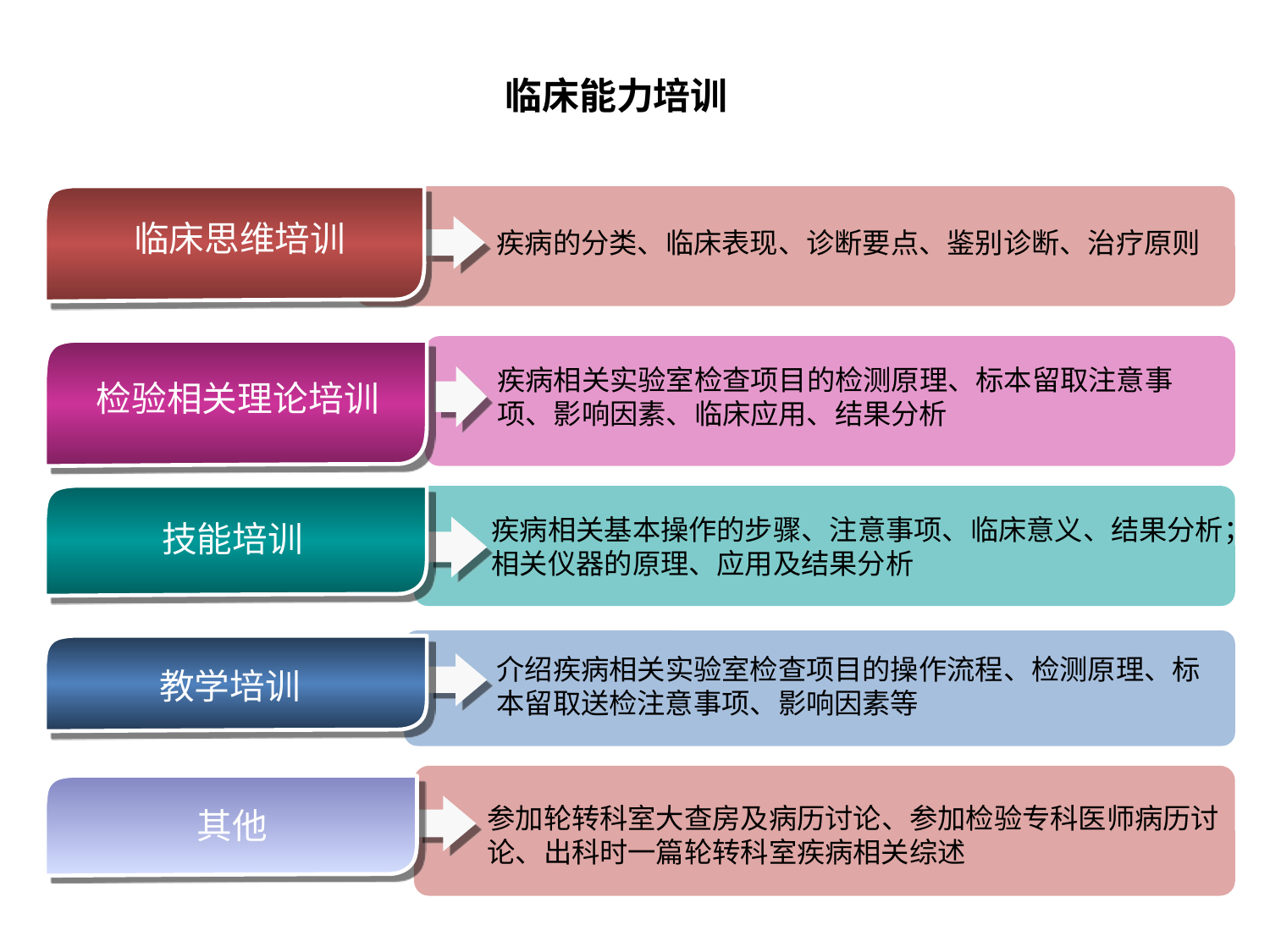

# 临床能力培训

临床思维培训
疾病的分类、临床表现、诊断要点、鉴别诊断、治疗原则

疾病相关实验室检查项目的检测原理、标本留取注意事项、影响因素、临床应用、结果分析
检验相关理论培训

疾病相关基本操作的步骤、注意事项、临床意义、结果分析；相关仪器的原理、应用及结果分析
技能培训

介绍疾病相关实验室检查项目的操作流程、检测原理、标本留取送检注意事项、影响因素等
教学培训

参加轮转科室大查房及病历讨论、参加检验专科医师病历讨论、出科时一篇轮转科室疾病相关综述
其他